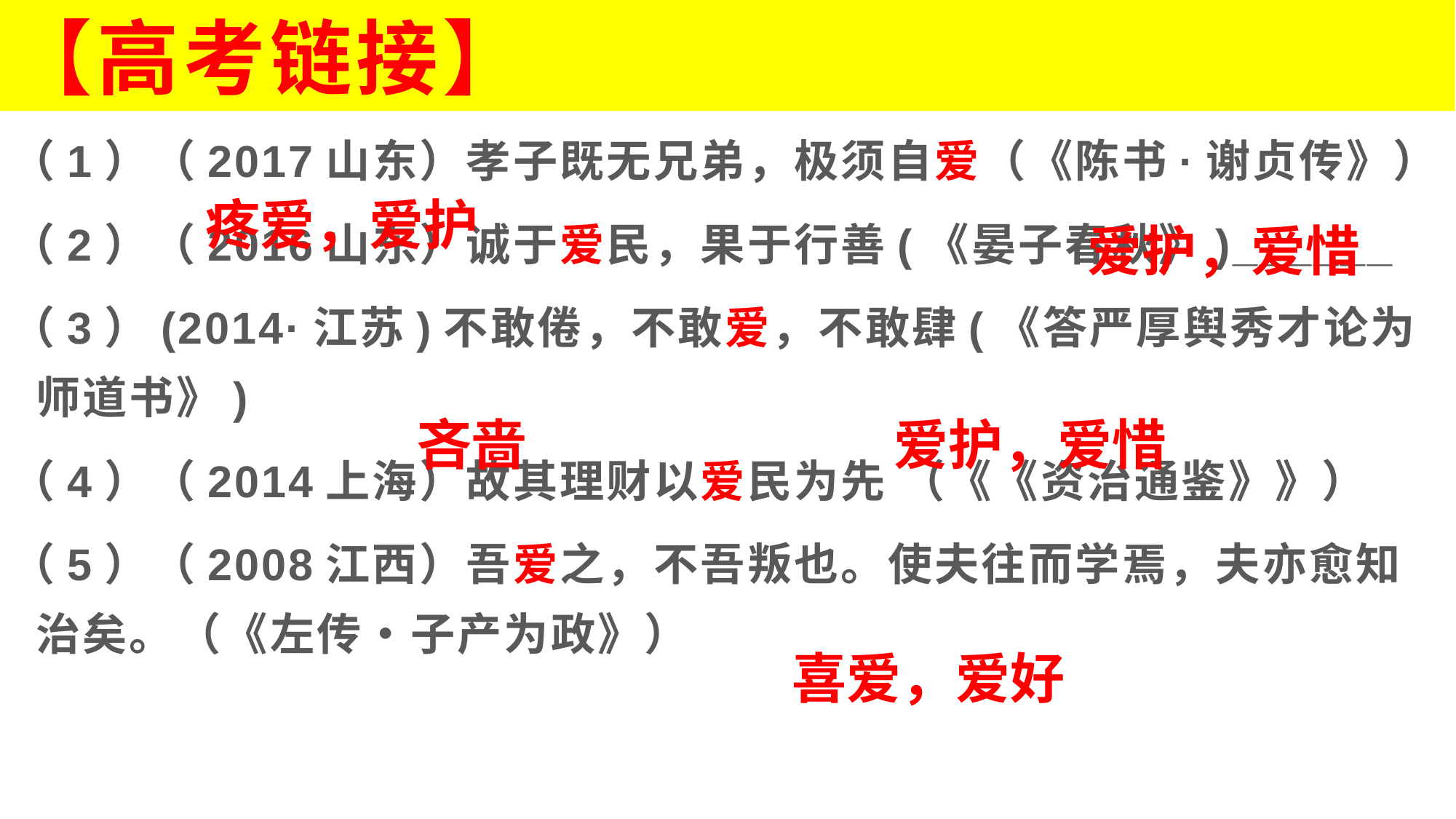

# 【高考链接】
（1）（2017山东）孝子既无兄弟，极须自爱（《陈书·谢贞传》）
（2）（2016山东）诚于爱民，果于行善(《晏子春秋》)______
（3）(2014·江苏)不敢倦，不敢爱，不敢肆(《答严厚舆秀才论为师道书》)
（4）（2014上海）故其理财以爱民为先 （《《资治通鉴》》）
（5）（2008江西）吾爱之，不吾叛也。使夫往而学焉，夫亦愈知治矣。（《左传•子产为政》）

疼爱，爱护
爱护，爱惜
吝啬
爱护，爱惜
喜爱，爱好